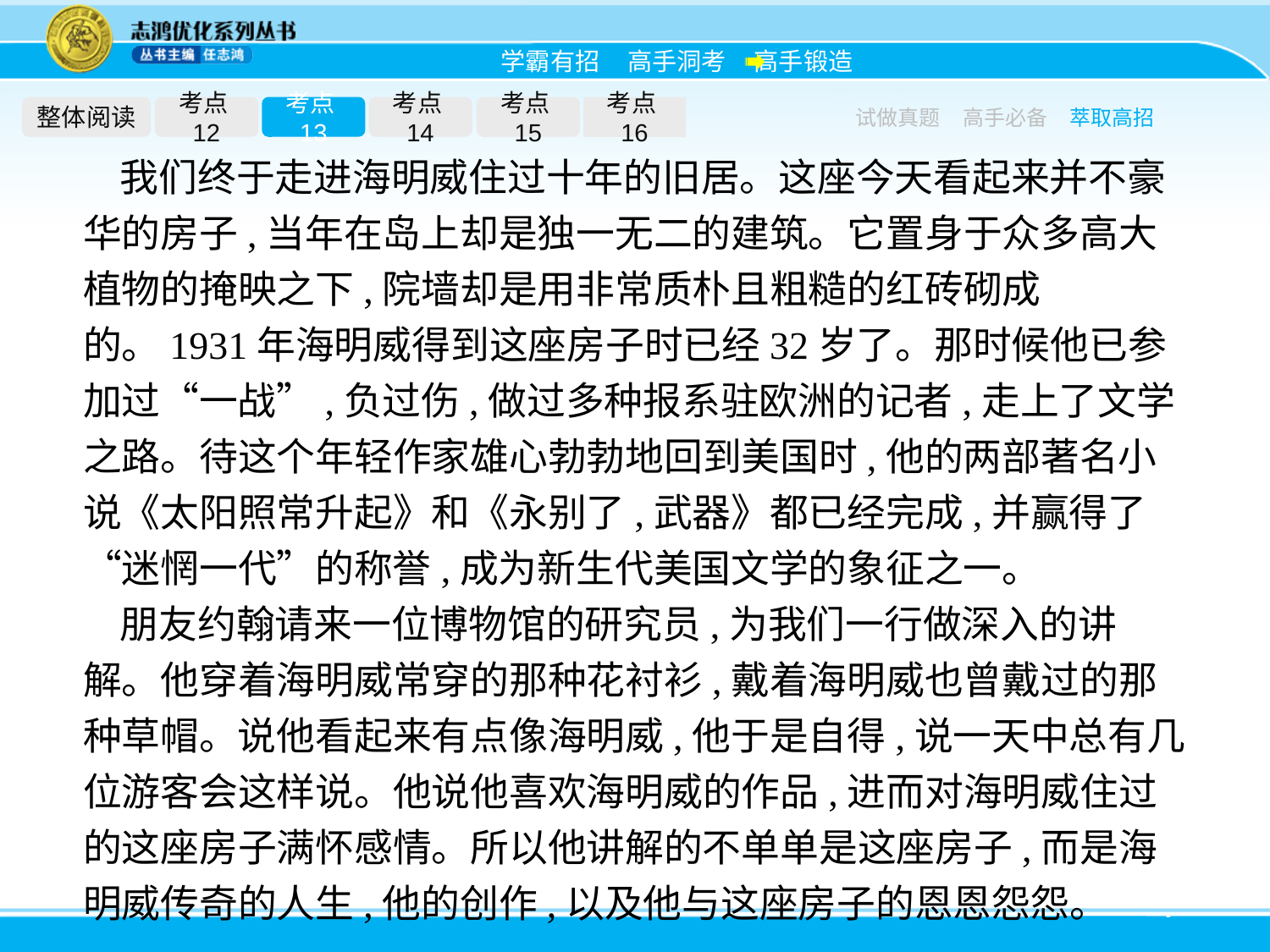

整体阅读
考点12
考点13
考点14
考点15
考点16
试做真题
高手必备
萃取高招
我们终于走进海明威住过十年的旧居。这座今天看起来并不豪华的房子,当年在岛上却是独一无二的建筑。它置身于众多高大植物的掩映之下,院墙却是用非常质朴且粗糙的红砖砌成的。1931年海明威得到这座房子时已经32岁了。那时候他已参加过“一战”,负过伤,做过多种报系驻欧洲的记者,走上了文学之路。待这个年轻作家雄心勃勃地回到美国时,他的两部著名小说《太阳照常升起》和《永别了,武器》都已经完成,并赢得了“迷惘一代”的称誉,成为新生代美国文学的象征之一。
朋友约翰请来一位博物馆的研究员,为我们一行做深入的讲解。他穿着海明威常穿的那种花衬衫,戴着海明威也曾戴过的那种草帽。说他看起来有点像海明威,他于是自得,说一天中总有几位游客会这样说。他说他喜欢海明威的作品,进而对海明威住过的这座房子满怀感情。所以他讲解的不单单是这座房子,而是海明威传奇的人生,他的创作,以及他与这座房子的恩恩怨怨。